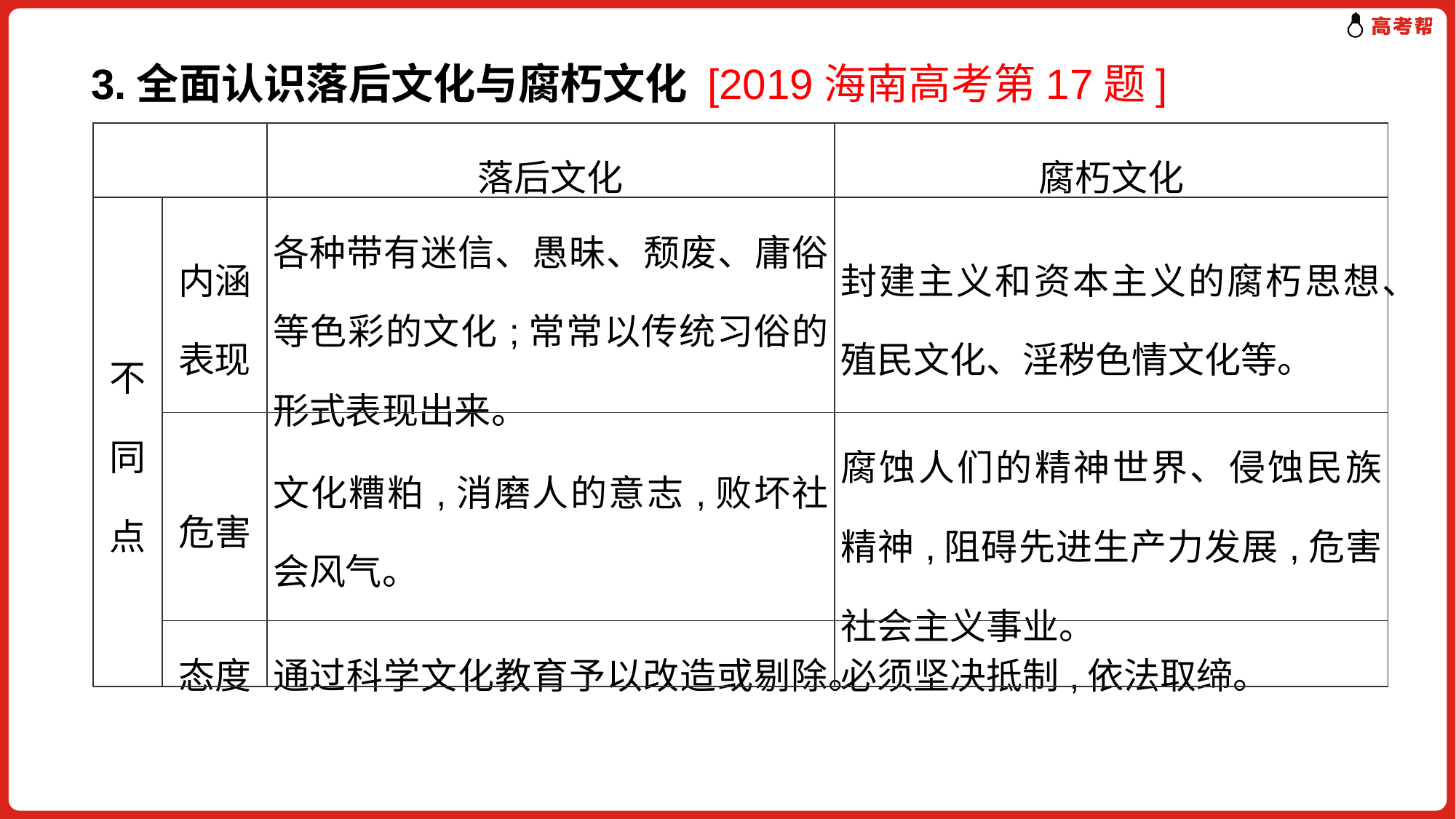

3.全面认识落后文化与腐朽文化 [2019海南高考第17题]
|  |  | 落后文化 | 腐朽文化 |
| --- | --- | --- | --- |
| 不同点 | 内涵表现 | 各种带有迷信、愚昧、颓废、庸俗等色彩的文化;常常以传统习俗的形式表现出来。 | 封建主义和资本主义的腐朽思想、殖民文化、淫秽色情文化等。 |
|  | 危害 | 文化糟粕,消磨人的意志,败坏社会风气。 | 腐蚀人们的精神世界、侵蚀民族精神,阻碍先进生产力发展,危害社会主义事业。 |
|  | 态度 | 通过科学文化教育予以改造或剔除。 | 必须坚决抵制,依法取缔。 |